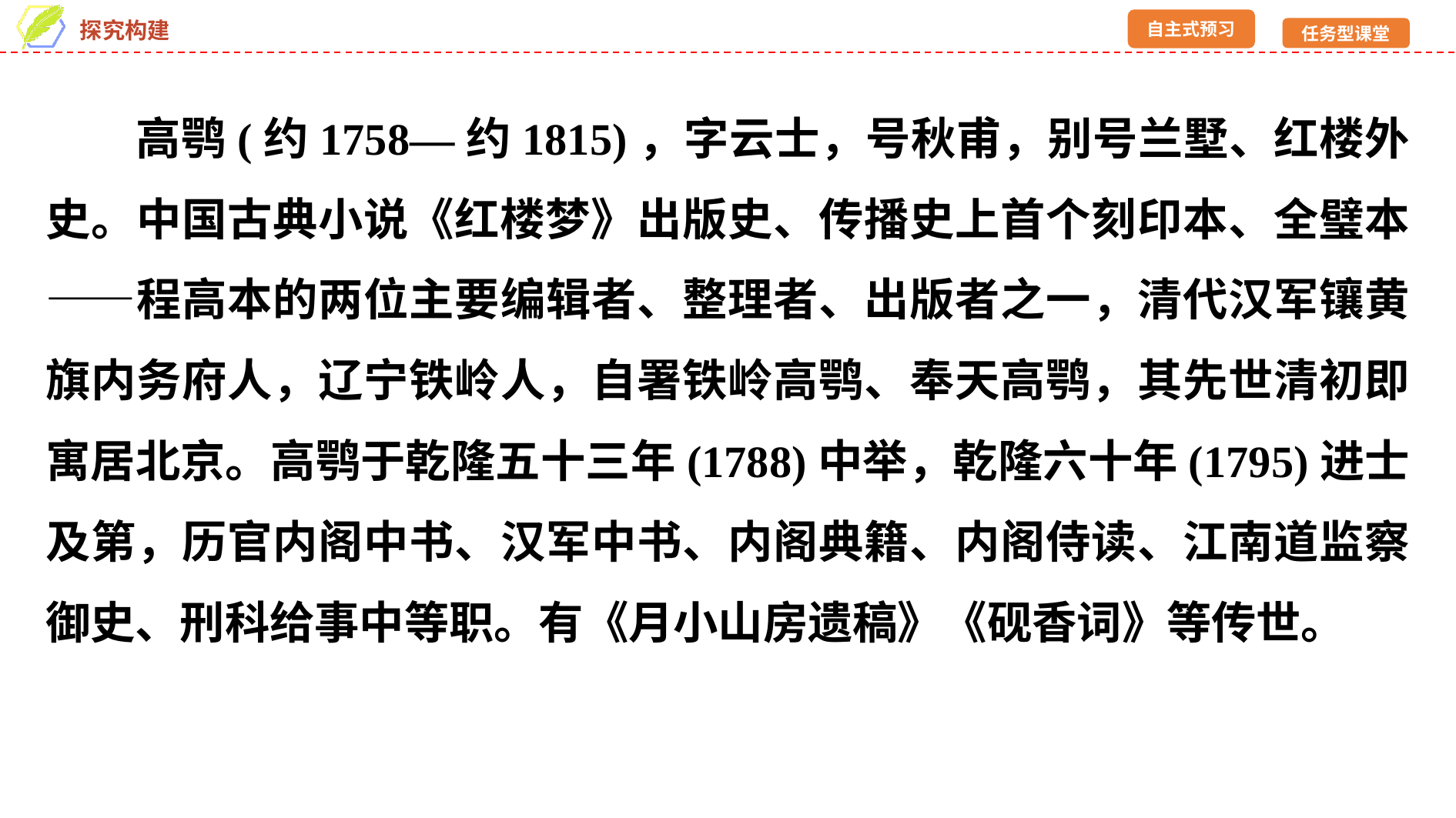

高鹗(约1758—约1815)，字云士，号秋甫，别号兰墅、红楼外史。中国古典小说《红楼梦》出版史、传播史上首个刻印本、全璧本——程高本的两位主要编辑者、整理者、出版者之一，清代汉军镶黄旗内务府人，辽宁铁岭人，自署铁岭高鹗、奉天高鹗，其先世清初即寓居北京。高鹗于乾隆五十三年(1788)中举，乾隆六十年(1795)进士及第，历官内阁中书、汉军中书、内阁典籍、内阁侍读、江南道监察御史、刑科给事中等职。有《月小山房遗稿》《砚香词》等传世。